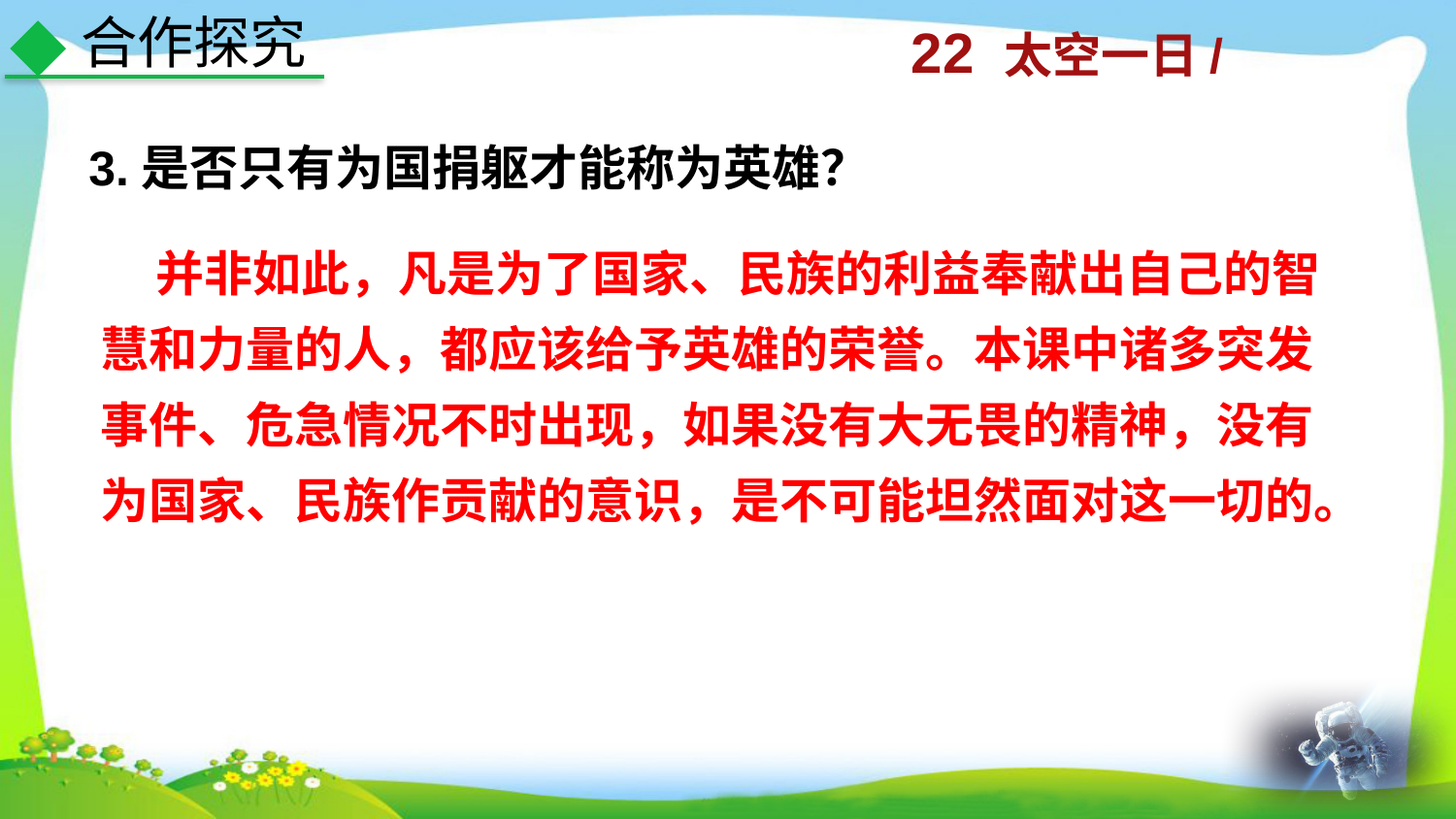

合作探究

3.是否只有为国捐躯才能称为英雄？
    并非如此，凡是为了国家、民族的利益奉献出自己的智慧和力量的人，都应该给予英雄的荣誉。本课中诸多突发事件、危急情况不时出现，如果没有大无畏的精神，没有为国家、民族作贡献的意识，是不可能坦然面对这一切的。